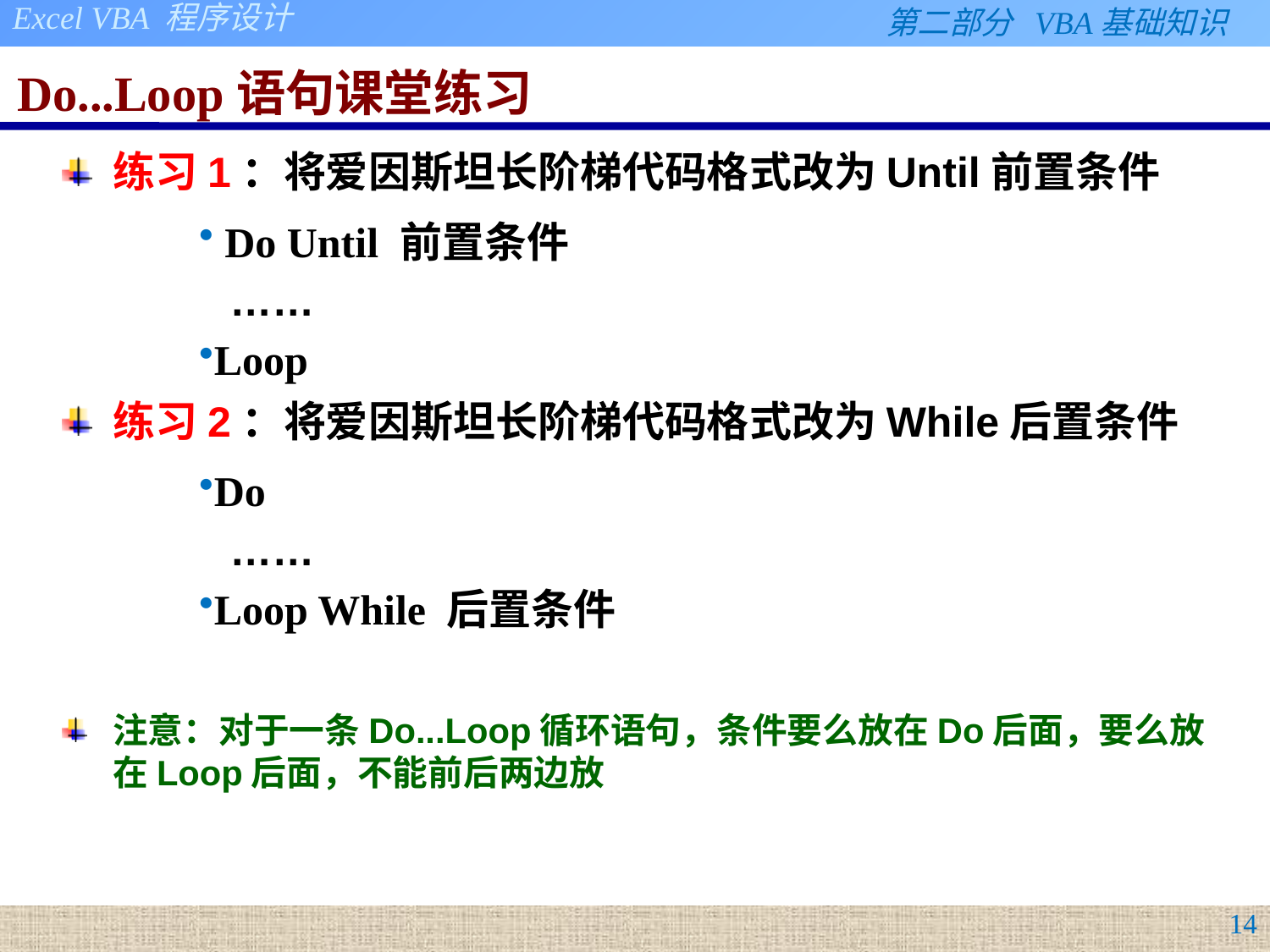

# Do...Loop语句课堂练习
练习1：将爱因斯坦长阶梯代码格式改为Until前置条件
 Do Until 前置条件
……
Loop
练习2：将爱因斯坦长阶梯代码格式改为While后置条件
Do
……
Loop While 后置条件

注意：对于一条Do...Loop循环语句，条件要么放在Do后面，要么放在Loop后面，不能前后两边放